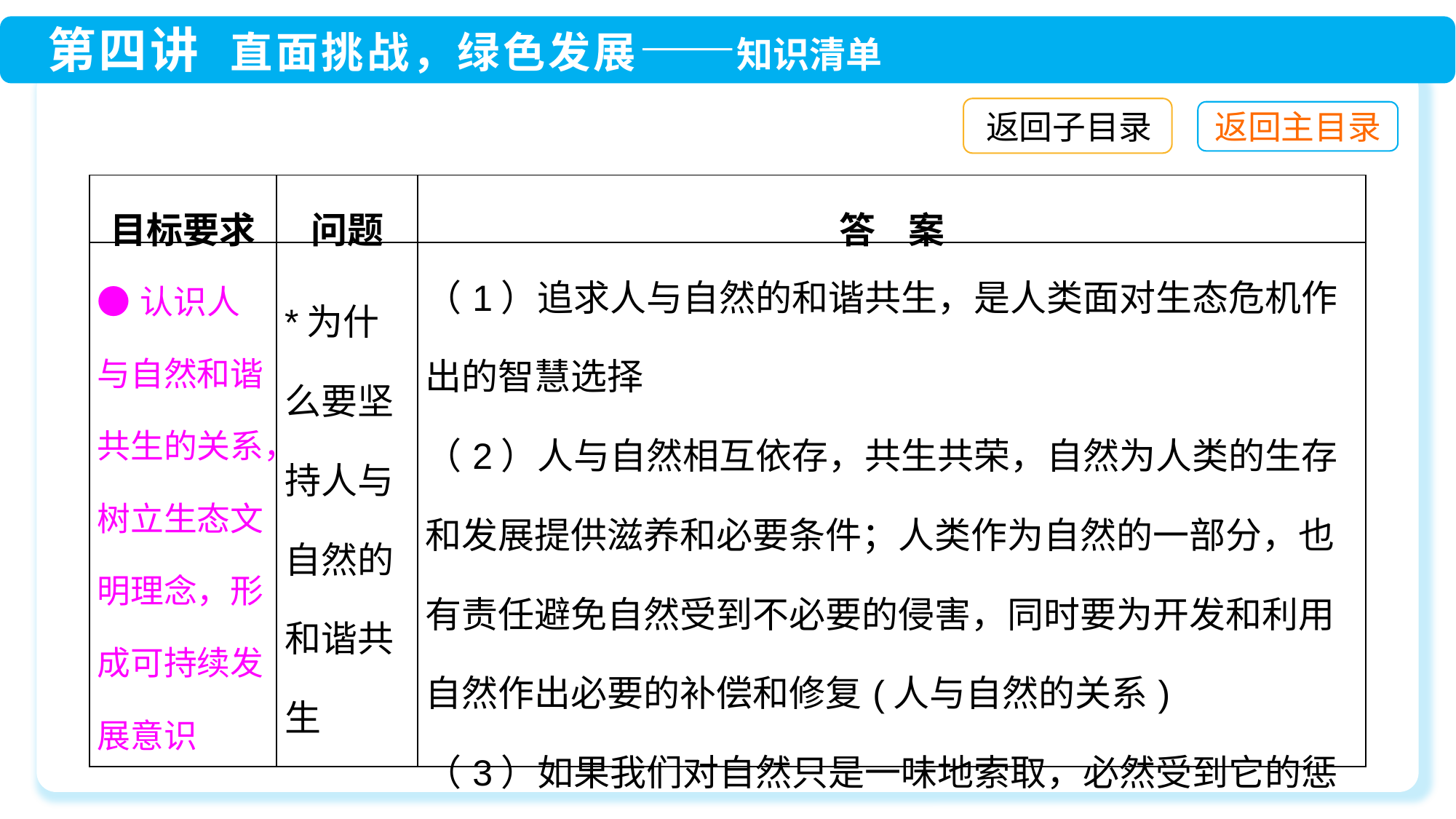

返回子目录
| 目标要求 | 问题 | 答 案 |
| --- | --- | --- |
| ●认识人与自然和谐共生的关系，树立生态文明理念，形成可持续发展意识 | \*为什么要坚持人与自然的和谐共生 | （1）追求人与自然的和谐共生，是人类面对生态危机作出的智慧选择 （2）人与自然相互依存，共生共荣，自然为人类的生存和发展提供滋养和必要条件；人类作为自然的一部分，也有责任避免自然受到不必要的侵害，同时要为开发和利用自然作出必要的补偿和修复(人与自然的关系) （3）如果我们对自然只是一味地索取，必然受到它的惩罚 |